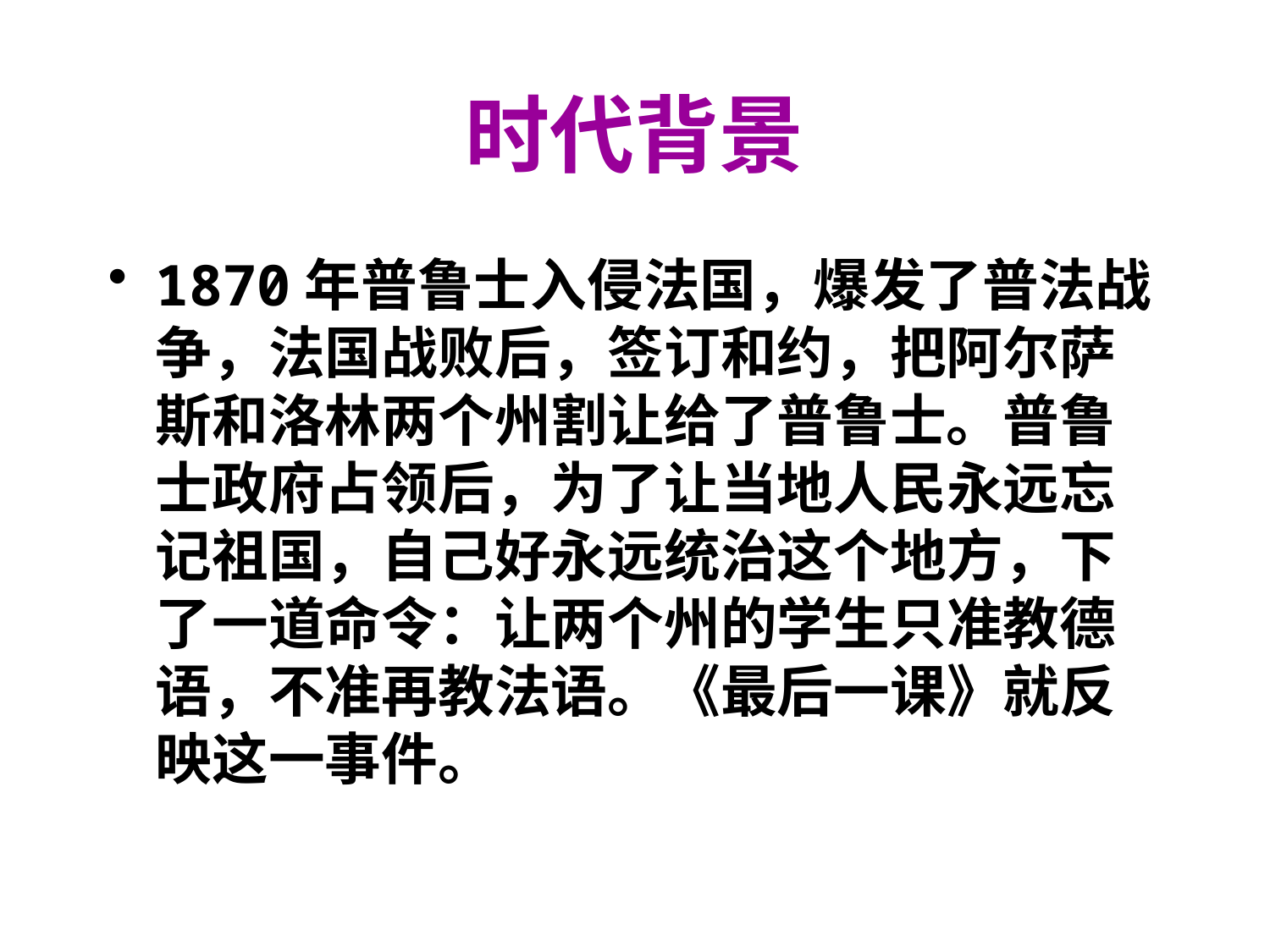

# 时代背景
1870年普鲁士入侵法国，爆发了普法战争，法国战败后，签订和约，把阿尔萨斯和洛林两个州割让给了普鲁士。普鲁士政府占领后，为了让当地人民永远忘记祖国，自己好永远统治这个地方，下了一道命令：让两个州的学生只准教德语，不准再教法语。《最后一课》就反映这一事件。